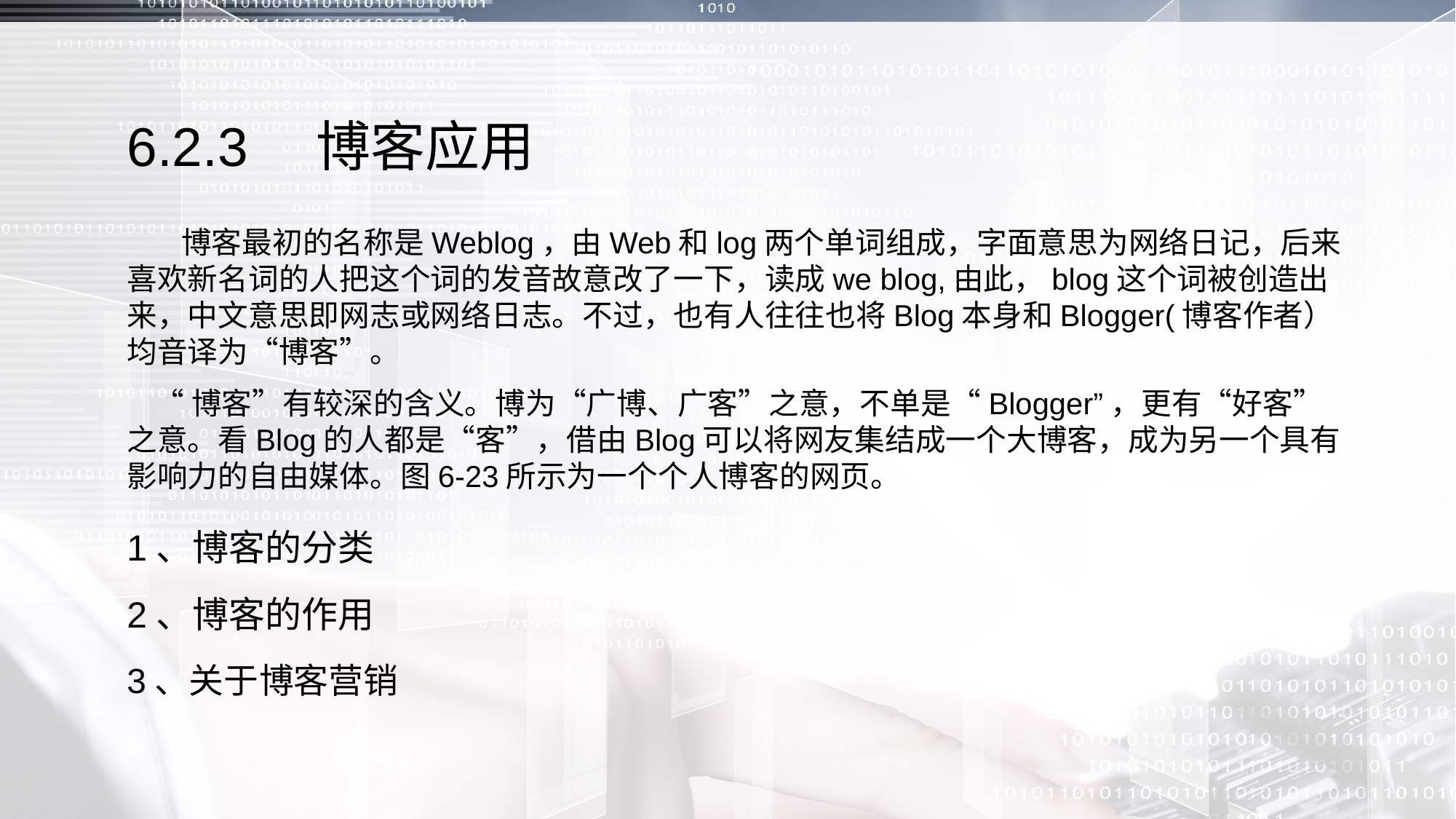

# 6.2.3　博客应用
       博客最初的名称是Weblog，由Web和log两个单词组成，字面意思为网络日记，后来喜欢新名词的人把这个词的发音故意改了一下，读成we blog,由此，blog这个词被创造出来，中文意思即网志或网络日志。不过，也有人往往也将Blog本身和Blogger(博客作者）均音译为“博客”。
    “博客”有较深的含义。博为“广博、广客”之意，不单是“Blogger”，更有“好客”之意。看Blog的人都是“客”，借由Blog可以将网友集结成一个大博客，成为另一个具有影响力的自由媒体。图6-23所示为一个个人博客的网页。

1、博客的分类
2、博客的作用
3、关于博客营销